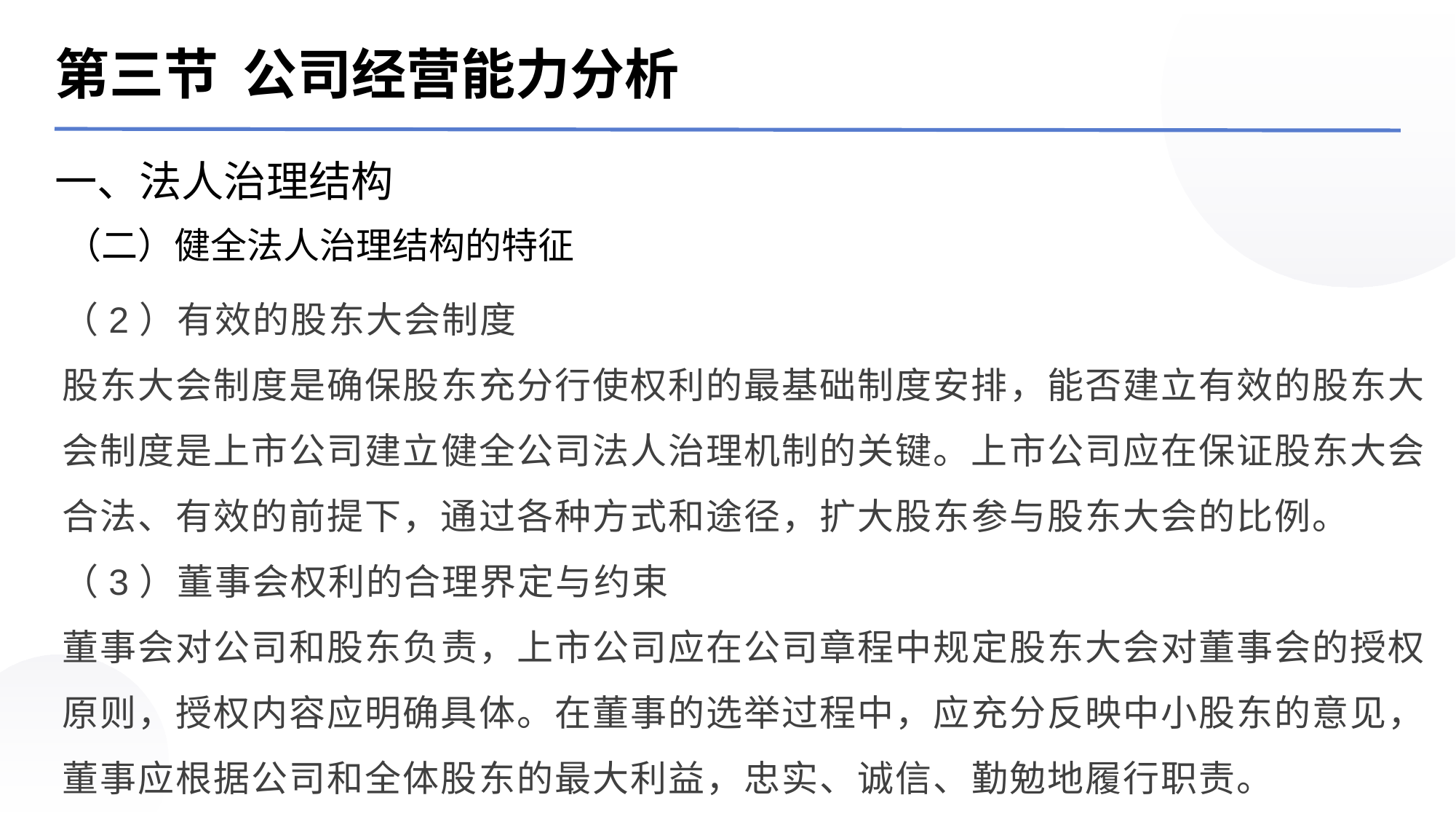

第三节  公司经营能力分析
一、法人治理结构
（二）健全法人治理结构的特征
（2）有效的股东大会制度
股东大会制度是确保股东充分行使权利的最基础制度安排，能否建立有效的股东大会制度是上市公司建立健全公司法人治理机制的关键。上市公司应在保证股东大会合法、有效的前提下，通过各种方式和途径，扩大股东参与股东大会的比例。
（3）董事会权利的合理界定与约束
董事会对公司和股东负责，上市公司应在公司章程中规定股东大会对董事会的授权原则，授权内容应明确具体。在董事的选举过程中，应充分反映中小股东的意见，董事应根据公司和全体股东的最大利益，忠实、诚信、勤勉地履行职责。

47